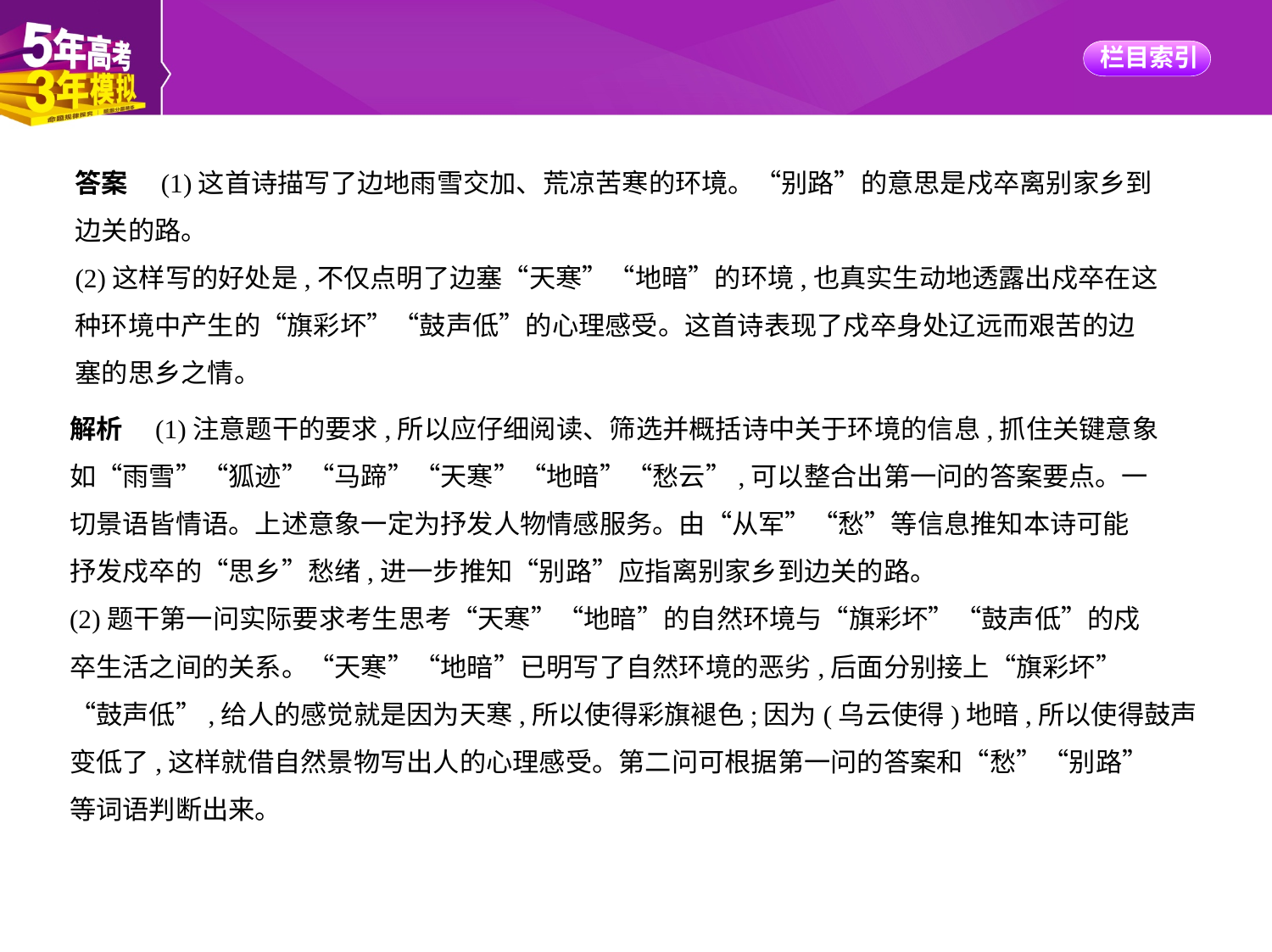

答案　(1)这首诗描写了边地雨雪交加、荒凉苦寒的环境。“别路”的意思是戍卒离别家乡到
边关的路。
(2)这样写的好处是,不仅点明了边塞“天寒”“地暗”的环境,也真实生动地透露出戍卒在这
种环境中产生的“旗彩坏”“鼓声低”的心理感受。这首诗表现了戍卒身处辽远而艰苦的边
塞的思乡之情。
解析　(1)注意题干的要求,所以应仔细阅读、筛选并概括诗中关于环境的信息,抓住关键意象
如“雨雪”“狐迹”“马蹄”“天寒”“地暗”“愁云”,可以整合出第一问的答案要点。一
切景语皆情语。上述意象一定为抒发人物情感服务。由“从军”“愁”等信息推知本诗可能
抒发戍卒的“思乡”愁绪,进一步推知“别路”应指离别家乡到边关的路。
(2)题干第一问实际要求考生思考“天寒”“地暗”的自然环境与“旗彩坏”“鼓声低”的戍
卒生活之间的关系。“天寒”“地暗”已明写了自然环境的恶劣,后面分别接上“旗彩坏”
“鼓声低”,给人的感觉就是因为天寒,所以使得彩旗褪色;因为(乌云使得)地暗,所以使得鼓声
变低了,这样就借自然景物写出人的心理感受。第二问可根据第一问的答案和“愁”“别路”
等词语判断出来。